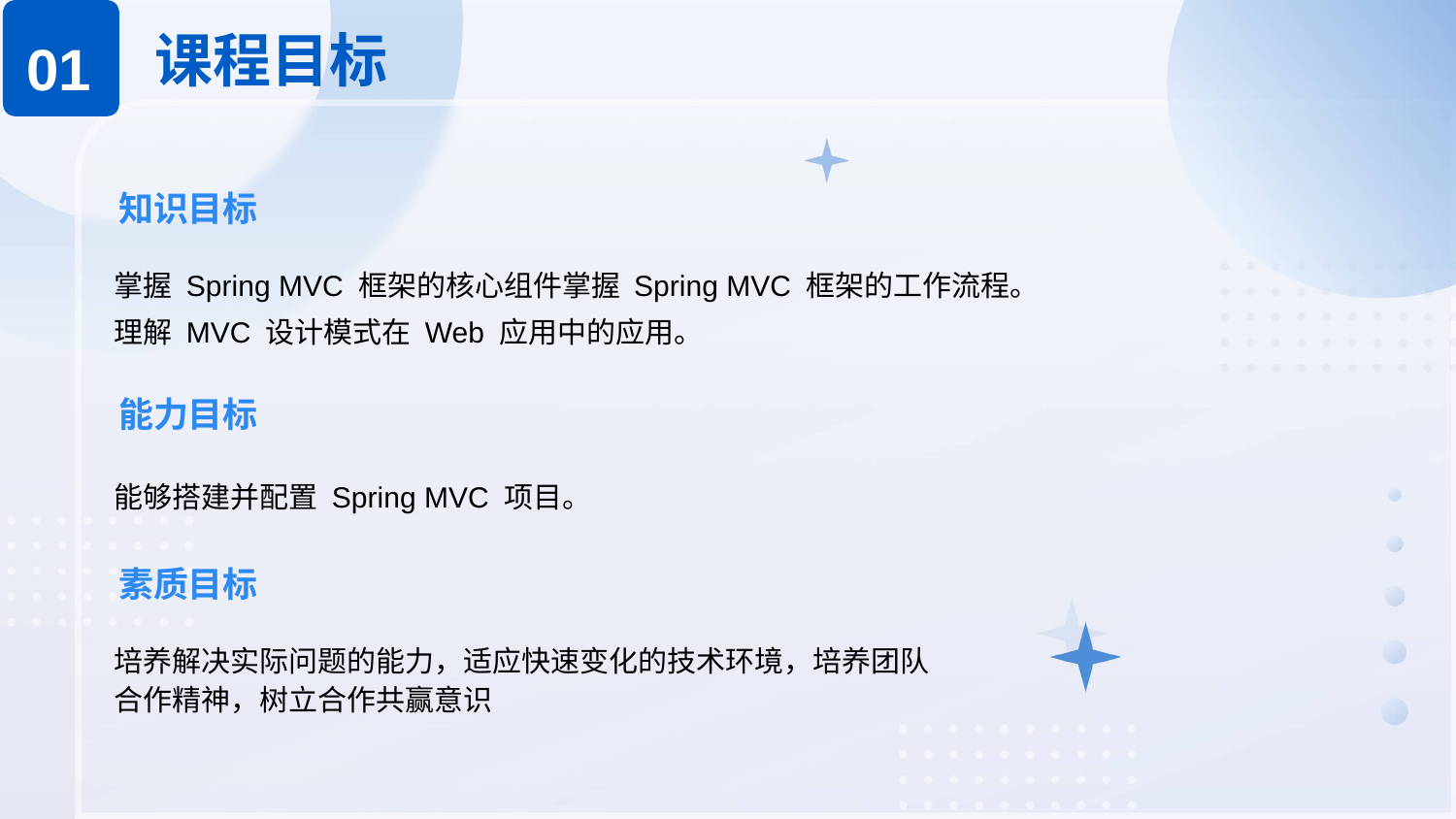

课程目标
01
知识目标
掌握 Spring MVC 框架的核心组件掌握 Spring MVC 框架的工作流程。
理解 MVC 设计模式在 Web 应用中的应用。
能力目标
能够搭建并配置 Spring MVC 项目。
素质目标
培养解决实际问题的能力，适应快速变化的技术环境，培养团队合作精神，树立合作共赢意识